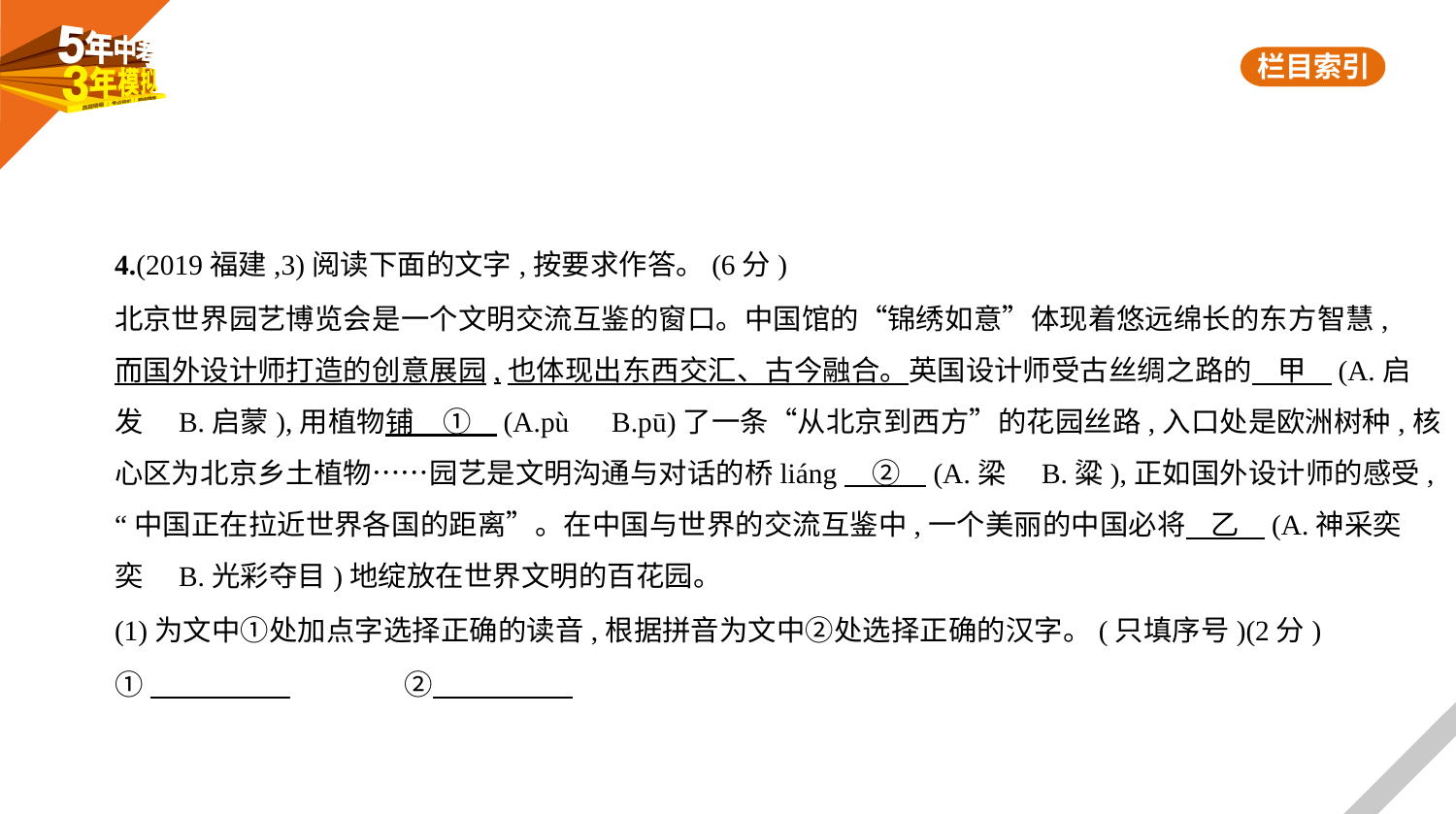

4.(2019福建,3)阅读下面的文字,按要求作答。(6分)
北京世界园艺博览会是一个文明交流互鉴的窗口。中国馆的“锦绣如意”体现着悠远绵长的东方智慧,
而国外设计师打造的创意展园,也体现出东西交汇、古今融合。英国设计师受古丝绸之路的    甲    (A.启
发　B.启蒙),用植物铺　①    (A.pù　B.pū)了一条“从北京到西方”的花园丝路,入口处是欧洲树种,核
心区为北京乡土植物……园艺是文明沟通与对话的桥liáng　②    (A.梁　B.粱),正如国外设计师的感受,
“中国正在拉近世界各国的距离”。在中国与世界的交流互鉴中,一个美丽的中国必将    乙    (A.神采奕
奕　B.光彩夺目)地绽放在世界文明的百花园。
(1)为文中①处加点字选择正确的读音,根据拼音为文中②处选择正确的汉字。(只填序号)(2分)
①　　　　    　　　　②